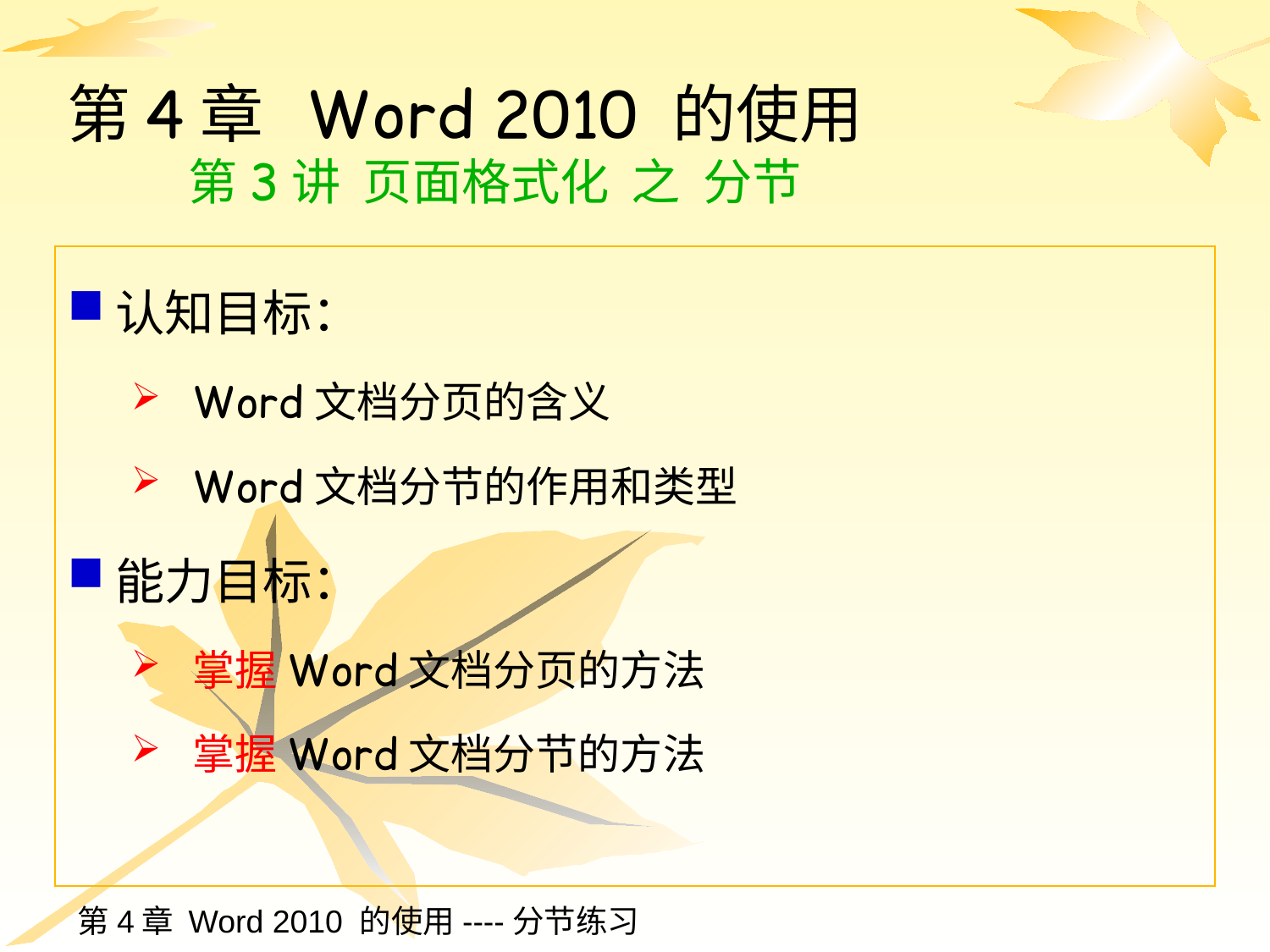

# 第4章  Word 2010 的使用 第3讲  页面格式化  之  分节
认知目标：
Word文档分页的含义
Word文档分节的作用和类型
能力目标：
掌握Word文档分页的方法
掌握Word文档分节的方法